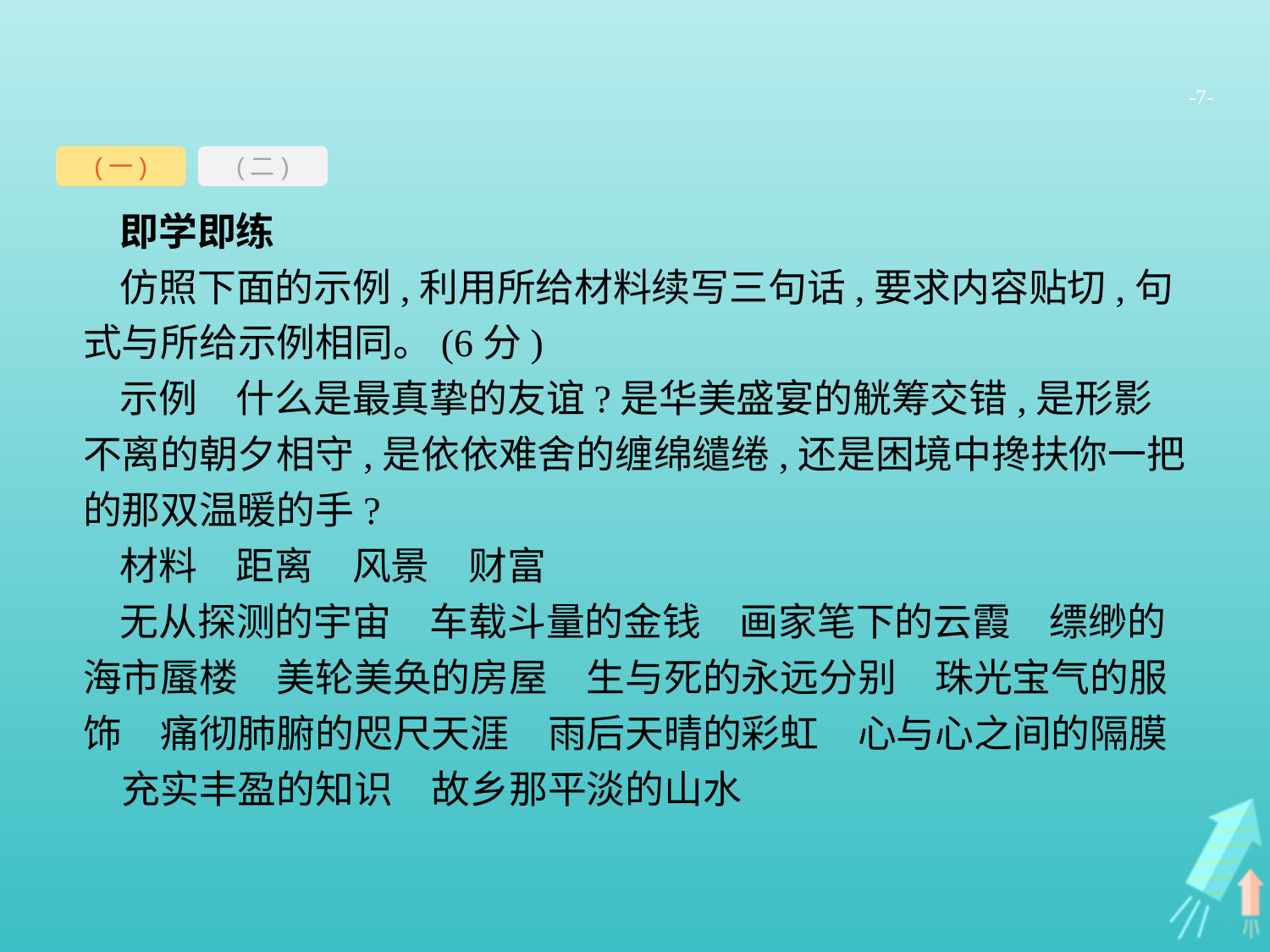

-7-
(一)
(二)
即学即练
仿照下面的示例,利用所给材料续写三句话,要求内容贴切,句式与所给示例相同。(6分)
示例　什么是最真挚的友谊?是华美盛宴的觥筹交错,是形影不离的朝夕相守,是依依难舍的缠绵缱绻,还是困境中搀扶你一把的那双温暖的手?
材料　距离　风景　财富
无从探测的宇宙　车载斗量的金钱　画家笔下的云霞　缥缈的海市蜃楼　美轮美奂的房屋　生与死的永远分别　珠光宝气的服饰　痛彻肺腑的咫尺天涯　雨后天晴的彩虹　心与心之间的隔膜　充实丰盈的知识　故乡那平淡的山水